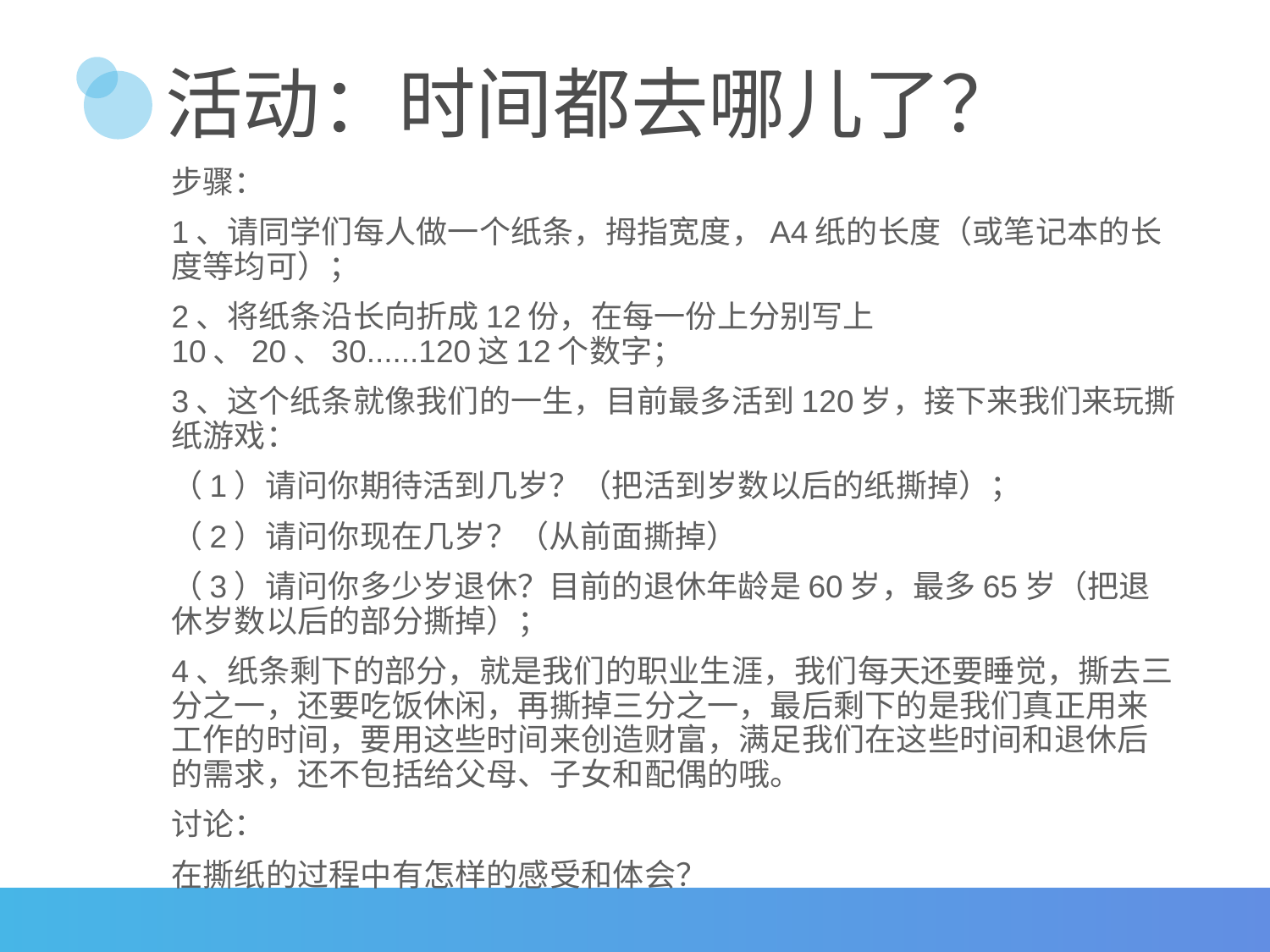

# 活动：时间都去哪儿了？
步骤：
1、请同学们每人做一个纸条，拇指宽度，A4纸的长度（或笔记本的长度等均可）；
2、将纸条沿长向折成12份，在每一份上分别写上10、20、30......120这12个数字；
3、这个纸条就像我们的一生，目前最多活到120岁，接下来我们来玩撕纸游戏：
（1）请问你期待活到几岁？（把活到岁数以后的纸撕掉）；
（2）请问你现在几岁？（从前面撕掉）
（3）请问你多少岁退休？目前的退休年龄是60岁，最多65岁（把退休岁数以后的部分撕掉）；
4、纸条剩下的部分，就是我们的职业生涯，我们每天还要睡觉，撕去三分之一，还要吃饭休闲，再撕掉三分之一，最后剩下的是我们真正用来工作的时间，要用这些时间来创造财富，满足我们在这些时间和退休后的需求，还不包括给父母、子女和配偶的哦。
讨论：
在撕纸的过程中有怎样的感受和体会？